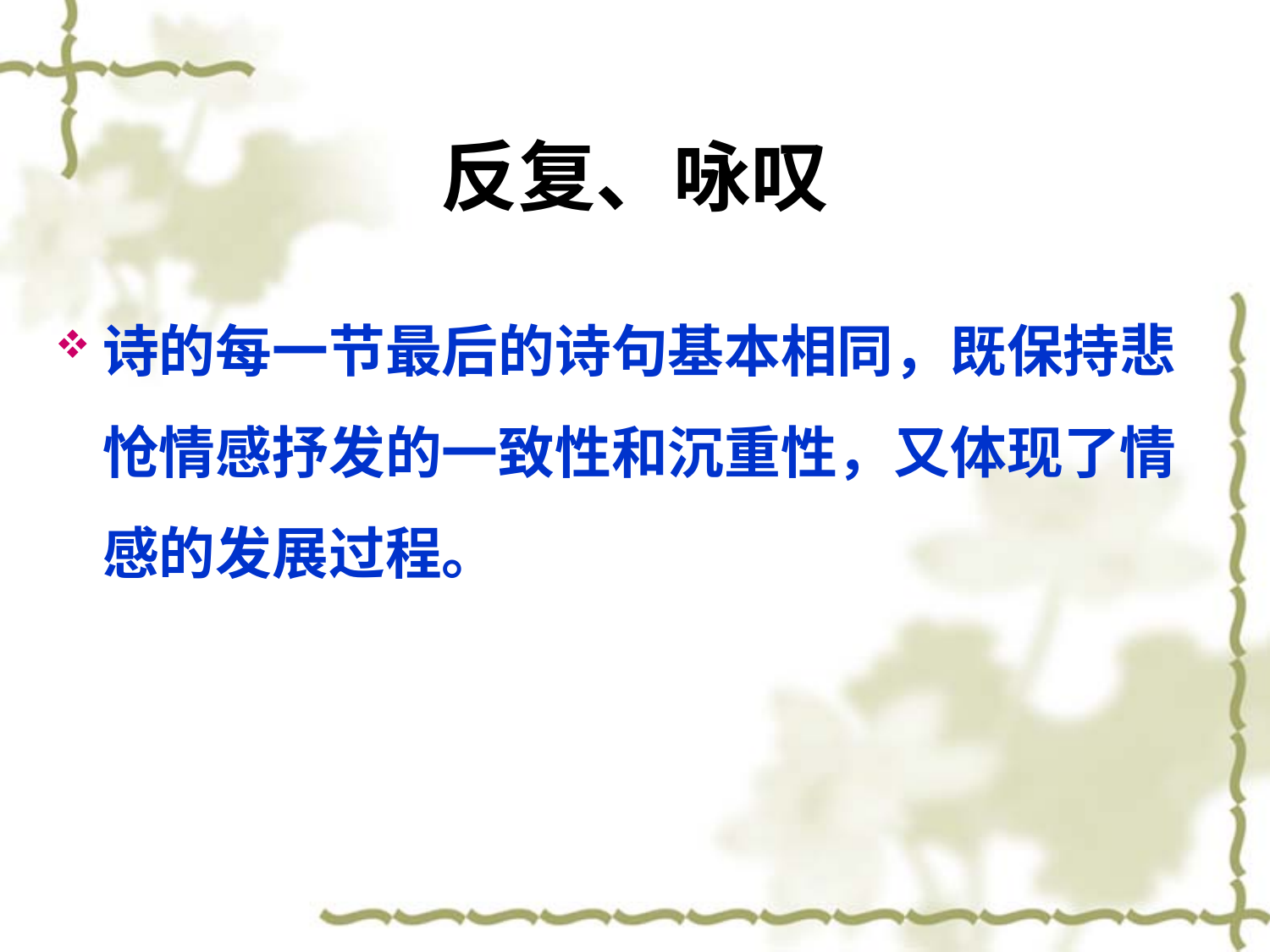

# 反复、咏叹
诗的每一节最后的诗句基本相同，既保持悲怆情感抒发的一致性和沉重性，又体现了情感的发展过程。